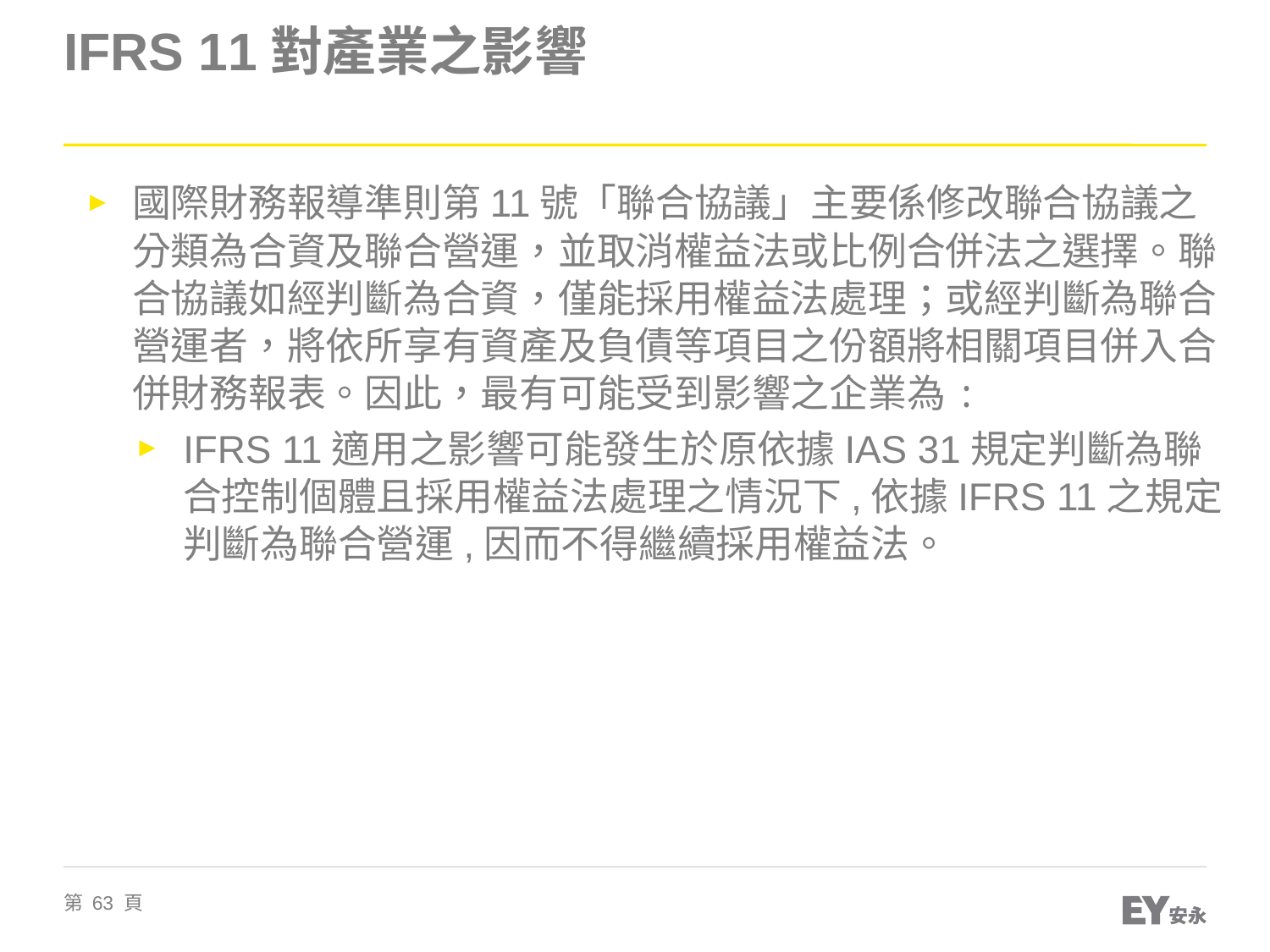

# IFRS 11對產業之影響
國際財務報導準則第11號「聯合協議」主要係修改聯合協議之分類為合資及聯合營運，並取消權益法或比例合併法之選擇。聯合協議如經判斷為合資，僅能採用權益法處理；或經判斷為聯合營運者，將依所享有資產及負債等項目之份額將相關項目併入合併財務報表。因此，最有可能受到影響之企業為:
IFRS 11適用之影響可能發生於原依據IAS 31規定判斷為聯合控制個體且採用權益法處理之情況下,依據IFRS 11之規定判斷為聯合營運,因而不得繼續採用權益法。